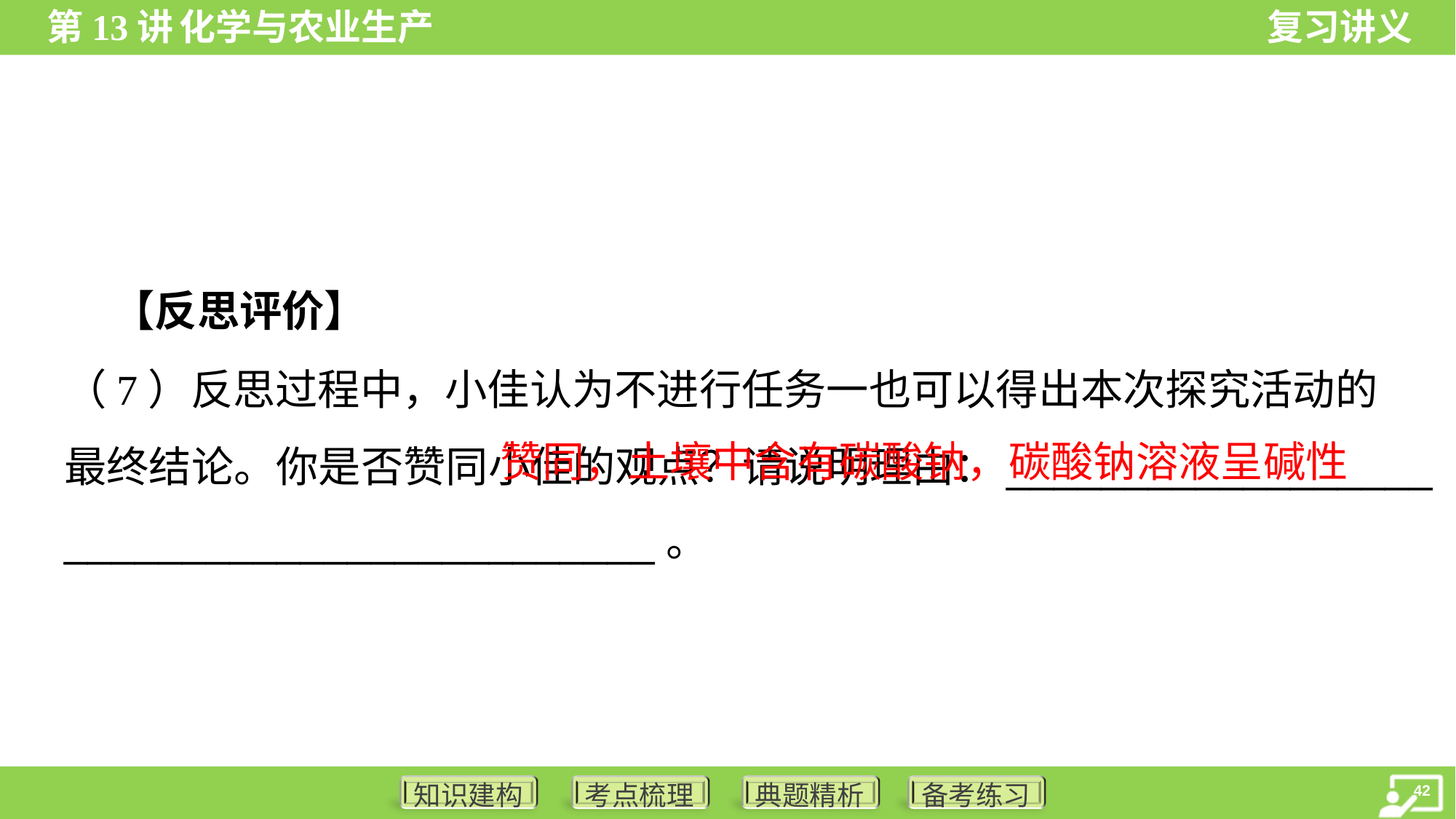

【反思评价】
（7）反思过程中，小佳认为不进行任务一也可以得出本次探究活动的
最终结论。你是否赞同小佳的观点？请说明理由：__________________
_________________________。
                                             赞同，土壤中含有碳酸钠，碳酸钠溶液呈碱性